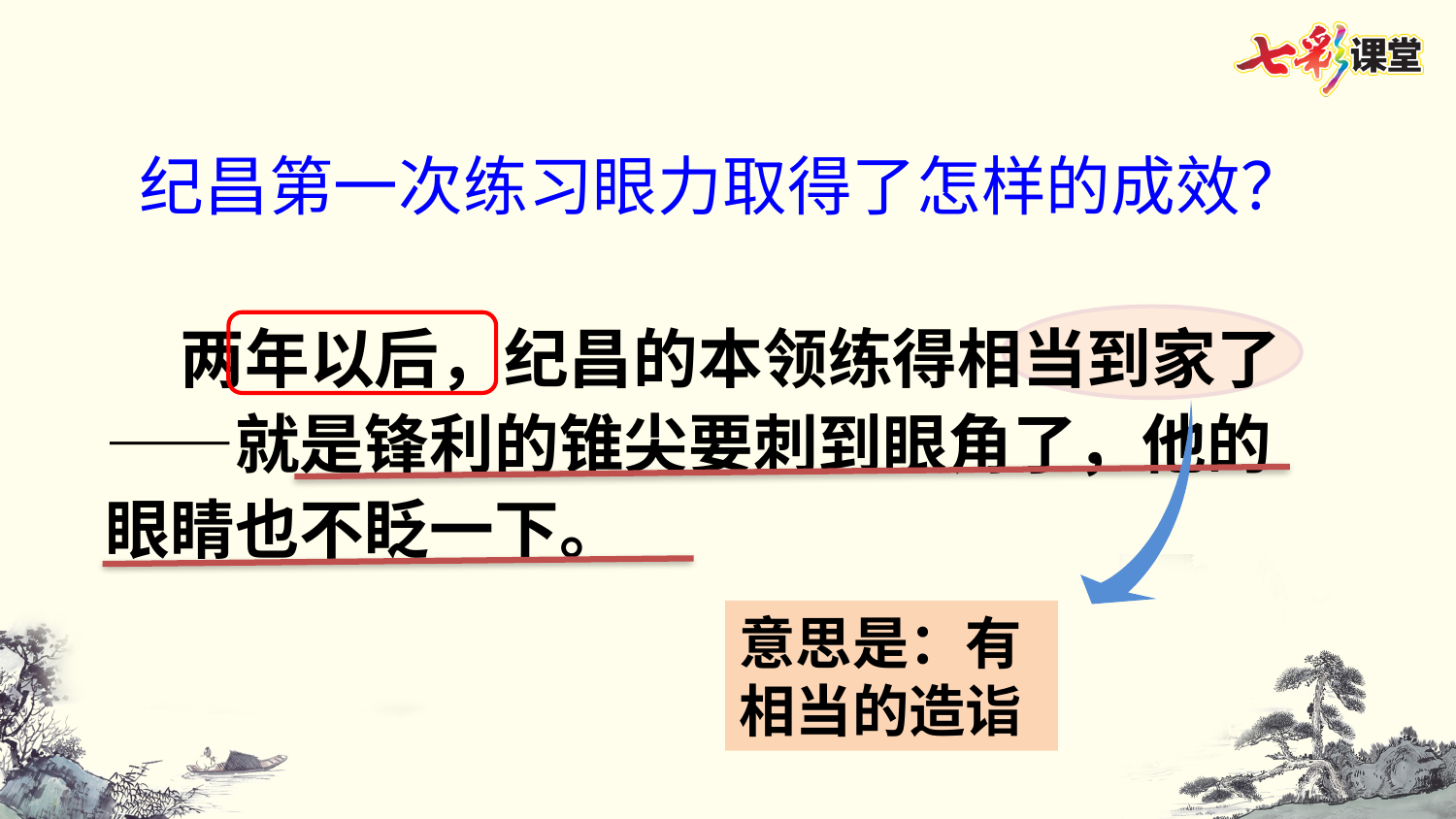

纪昌第一次练习眼力取得了怎样的成效？
    两年以后，纪昌的本领练得相当到家了——就是锋利的锥尖要刺到眼角了，他的眼睛也不眨一下。

意思是：有相当的造诣